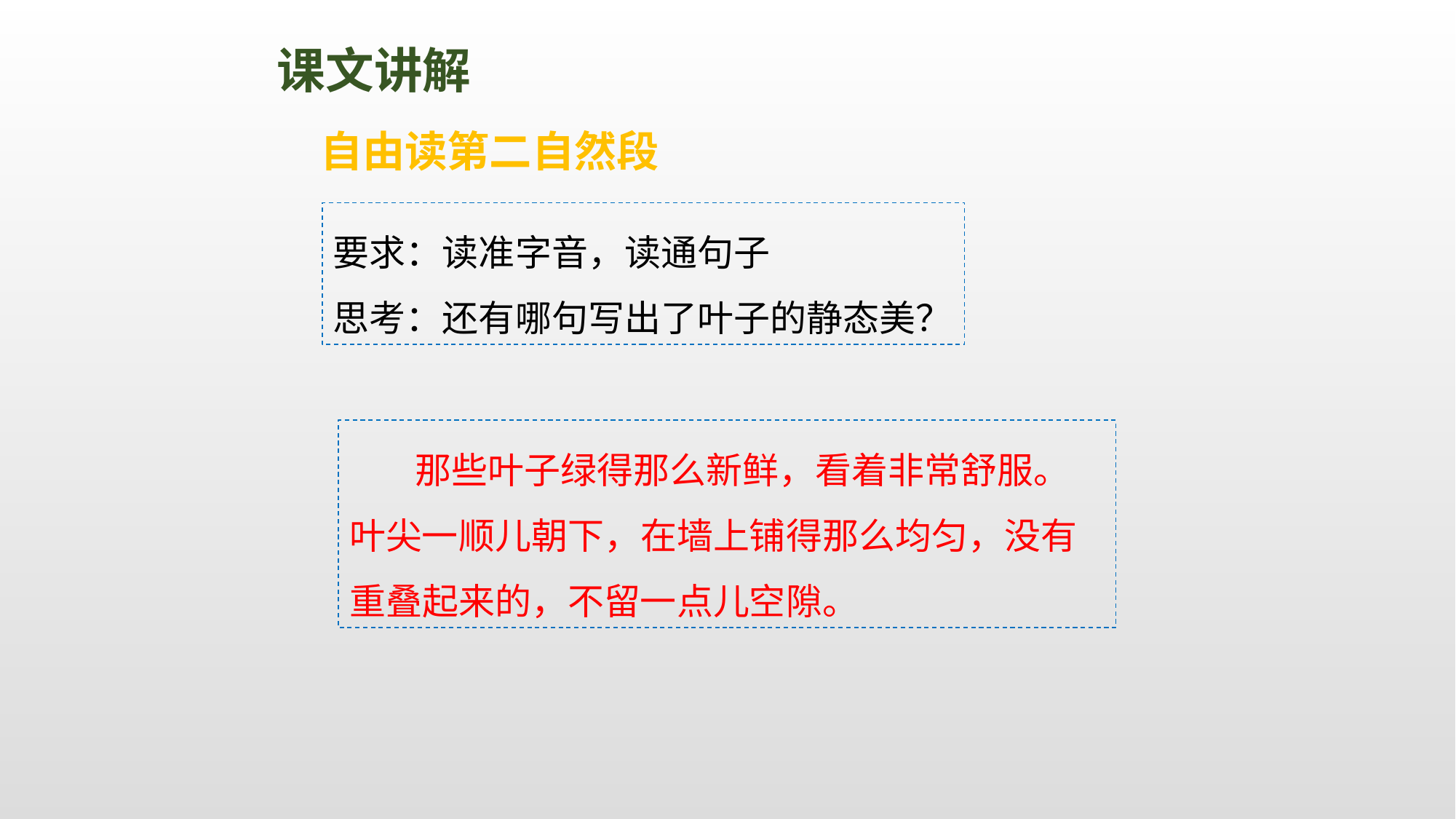

课文讲解
自由读第二自然段
要求：读准字音，读通句子
思考：还有哪句写出了叶子的静态美？
       那些叶子绿得那么新鲜，看着非常舒服。叶尖一顺儿朝下，在墙上铺得那么均匀，没有重叠起来的，不留一点儿空隙。